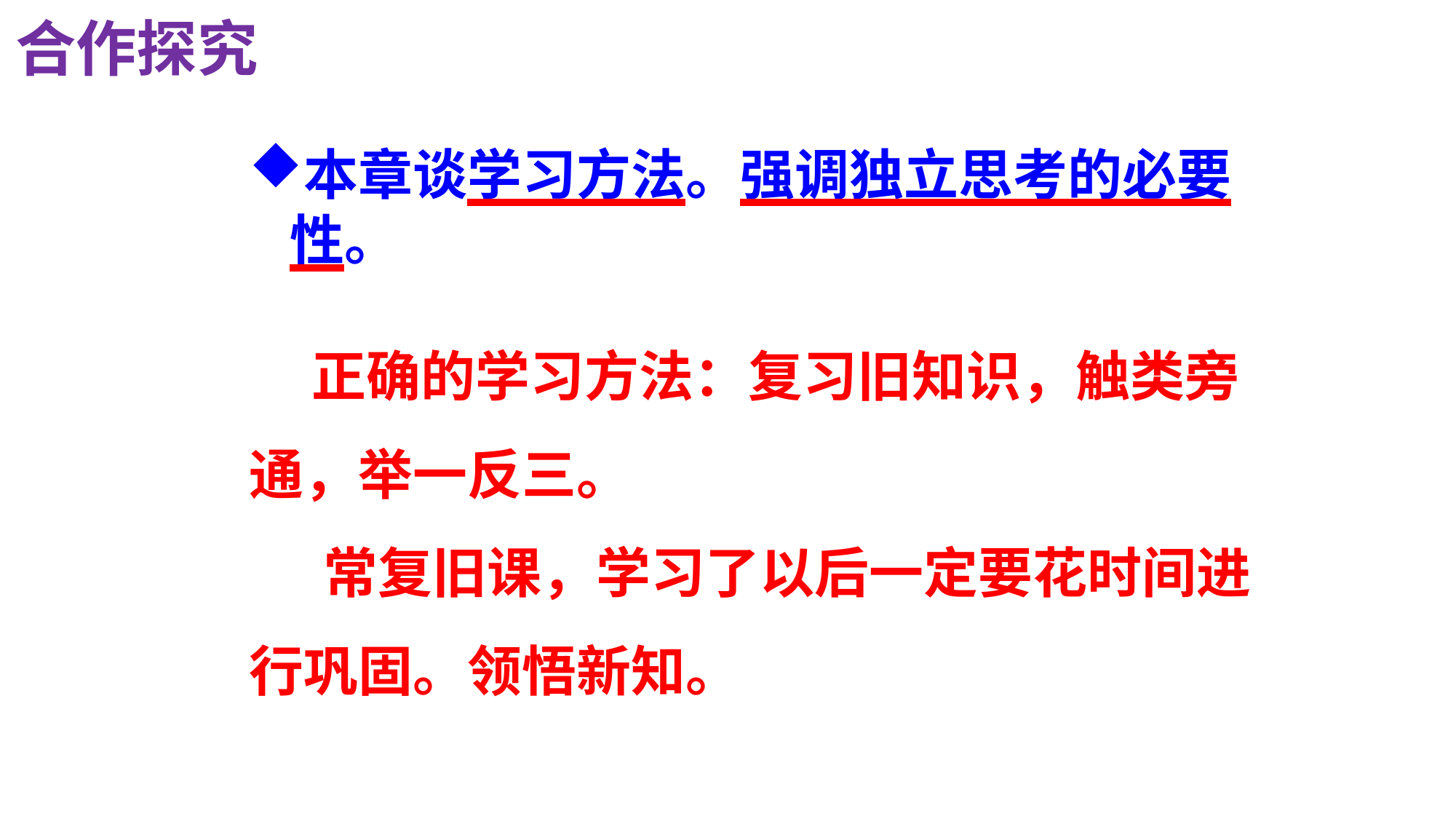

合作探究
本章谈学习方法。强调独立思考的必要性。

    正确的学习方法：复习旧知识，触类旁通，举一反三。
     常复旧课，学习了以后一定要花时间进行巩固。领悟新知。